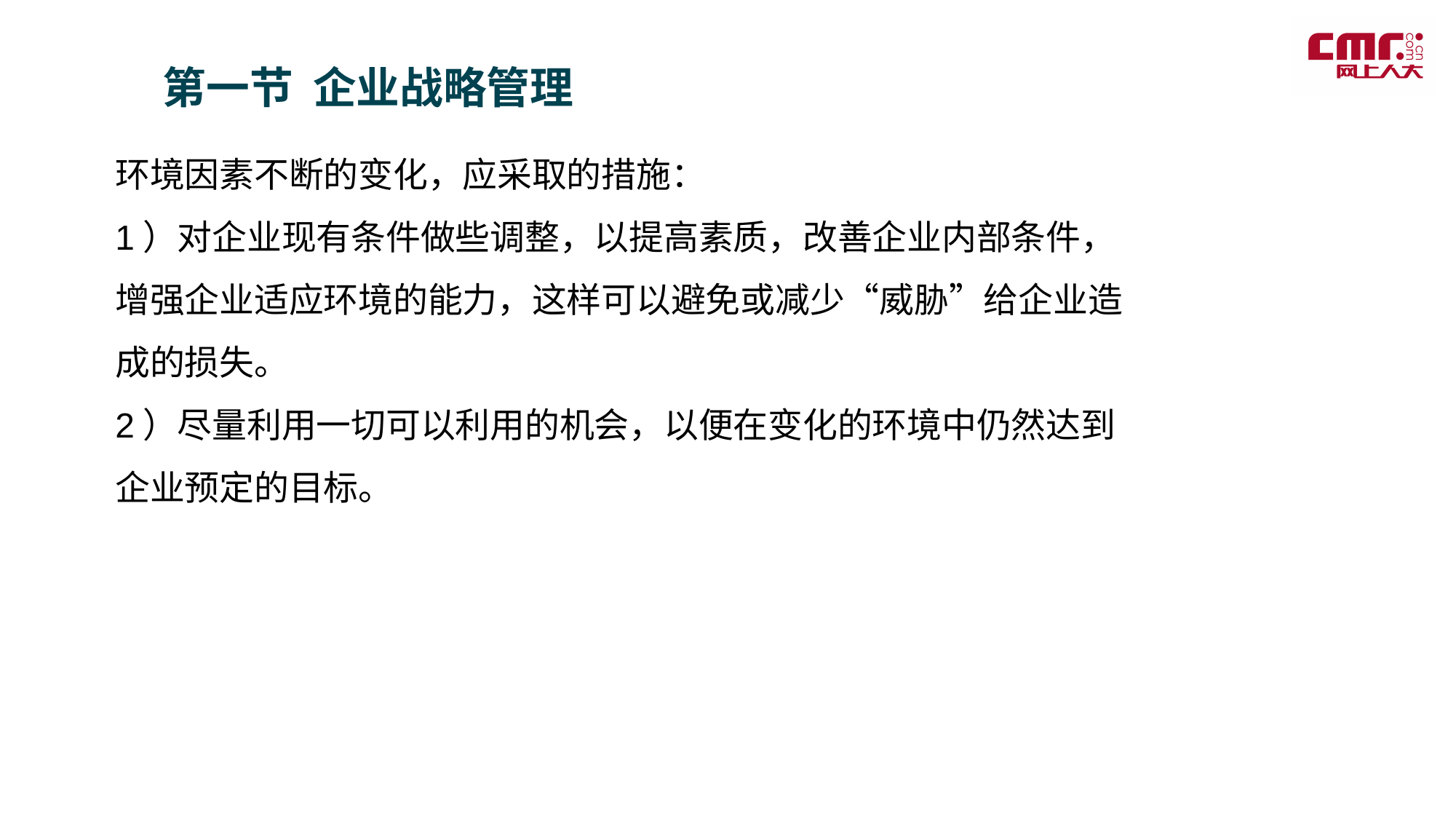

第一节  企业战略管理
环境因素不断的变化，应采取的措施：
1）对企业现有条件做些调整，以提高素质，改善企业内部条件，增强企业适应环境的能力，这样可以避免或减少“威胁”给企业造成的损失。
2）尽量利用一切可以利用的机会，以便在变化的环境中仍然达到企业预定的目标。